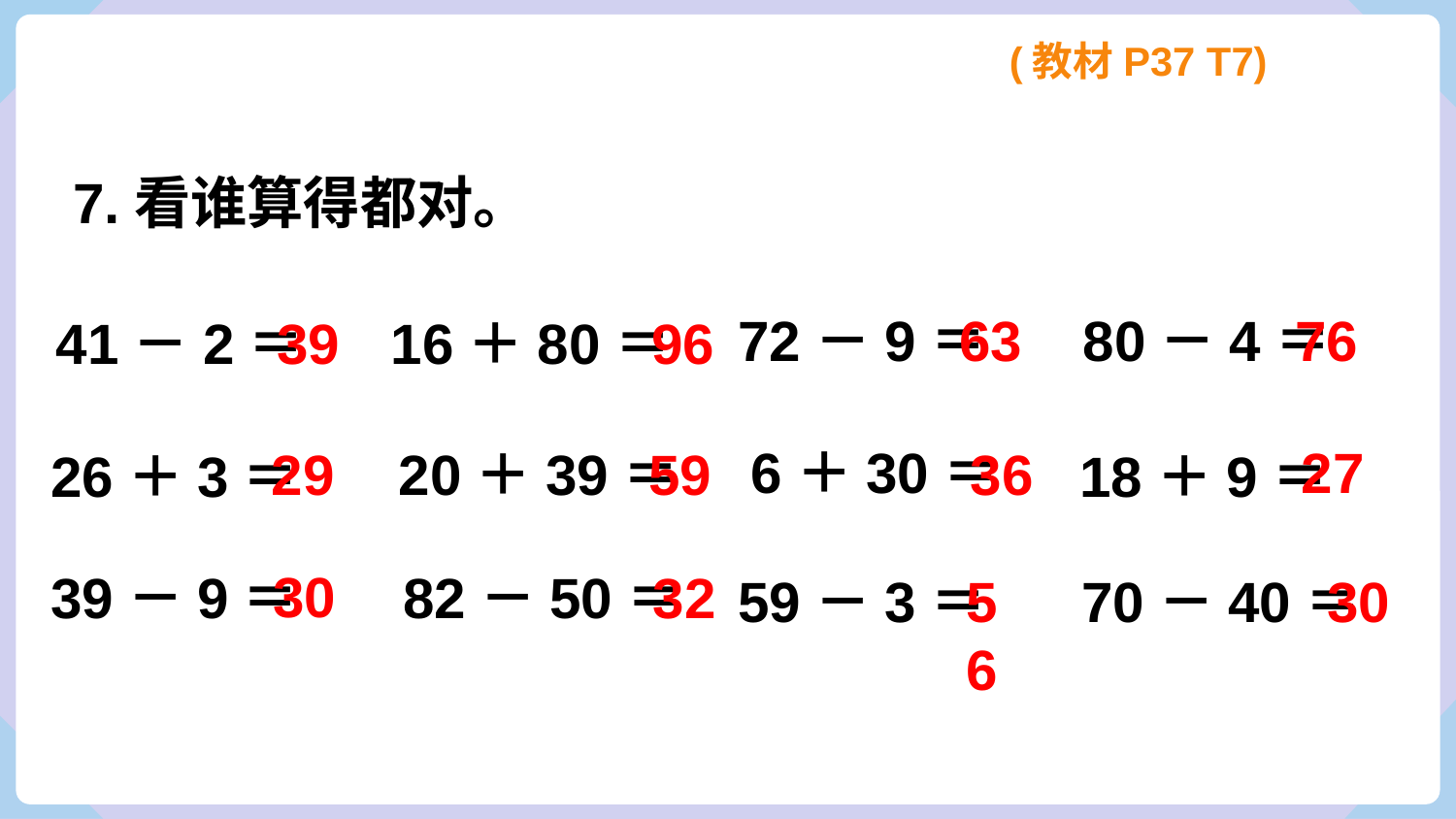

(教材P37 T7)
7.看谁算得都对。
63
72－9＝
80－4＝
76
41－2＝
16＋80＝
39
96
6＋30＝
27
36
29
20＋39＝
59
18＋9＝
26＋3＝
30
82－50＝
32
39－9＝
59－3＝
56
70－40＝
30